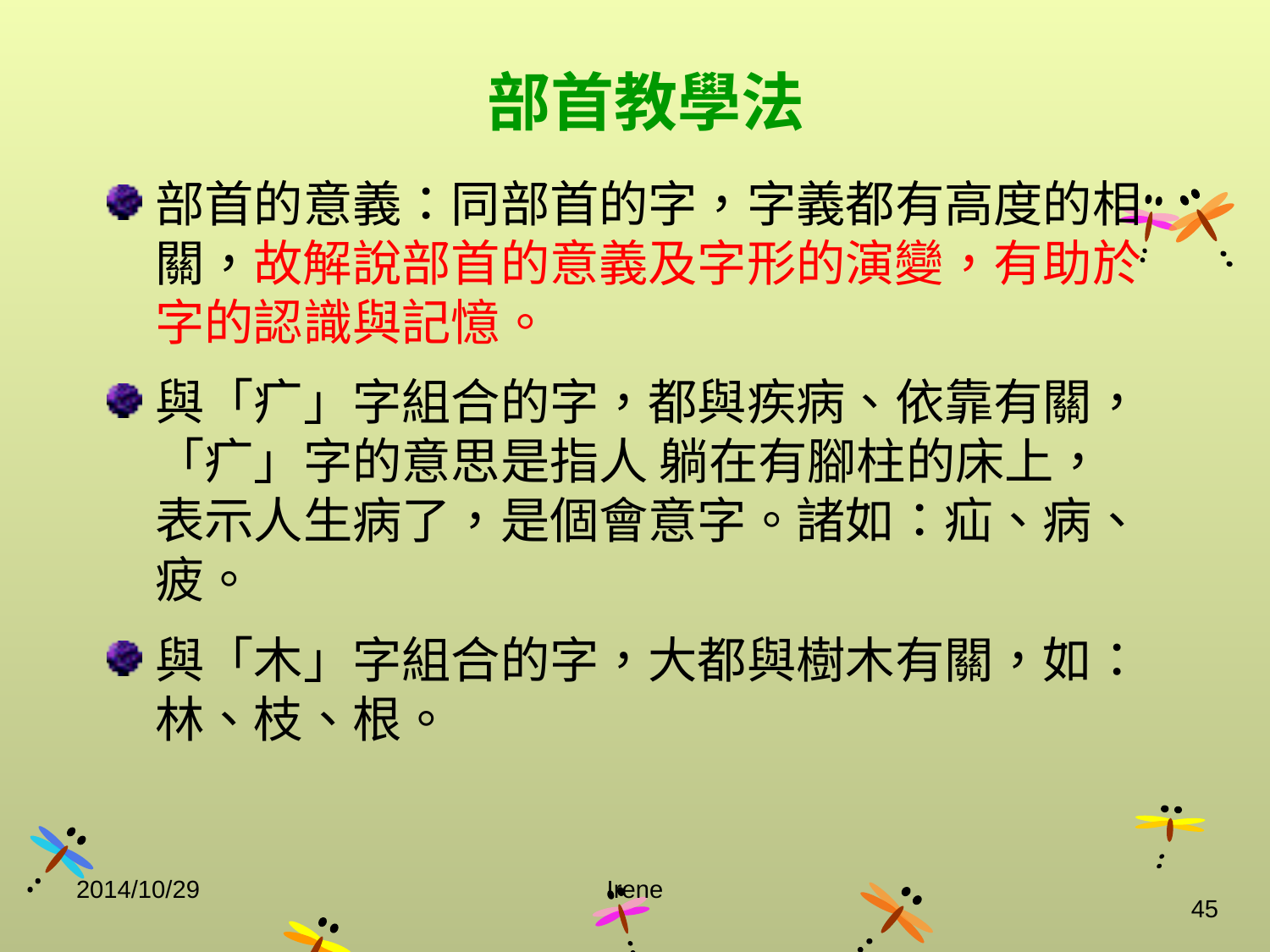

部首教學法
部首的意義：同部首的字，字義都有高度的相關，故解說部首的意義及字形的演變，有助於字的認識與記憶。
與「疒」字組合的字，都與疾病、依靠有關，「疒」字的意思是指人 躺在有腳柱的床上，表示人生病了，是個會意字。諸如：疝、病、疲。
與「木」字組合的字，大都與樹木有關，如：林、枝、根。
2014/10/29
Irene